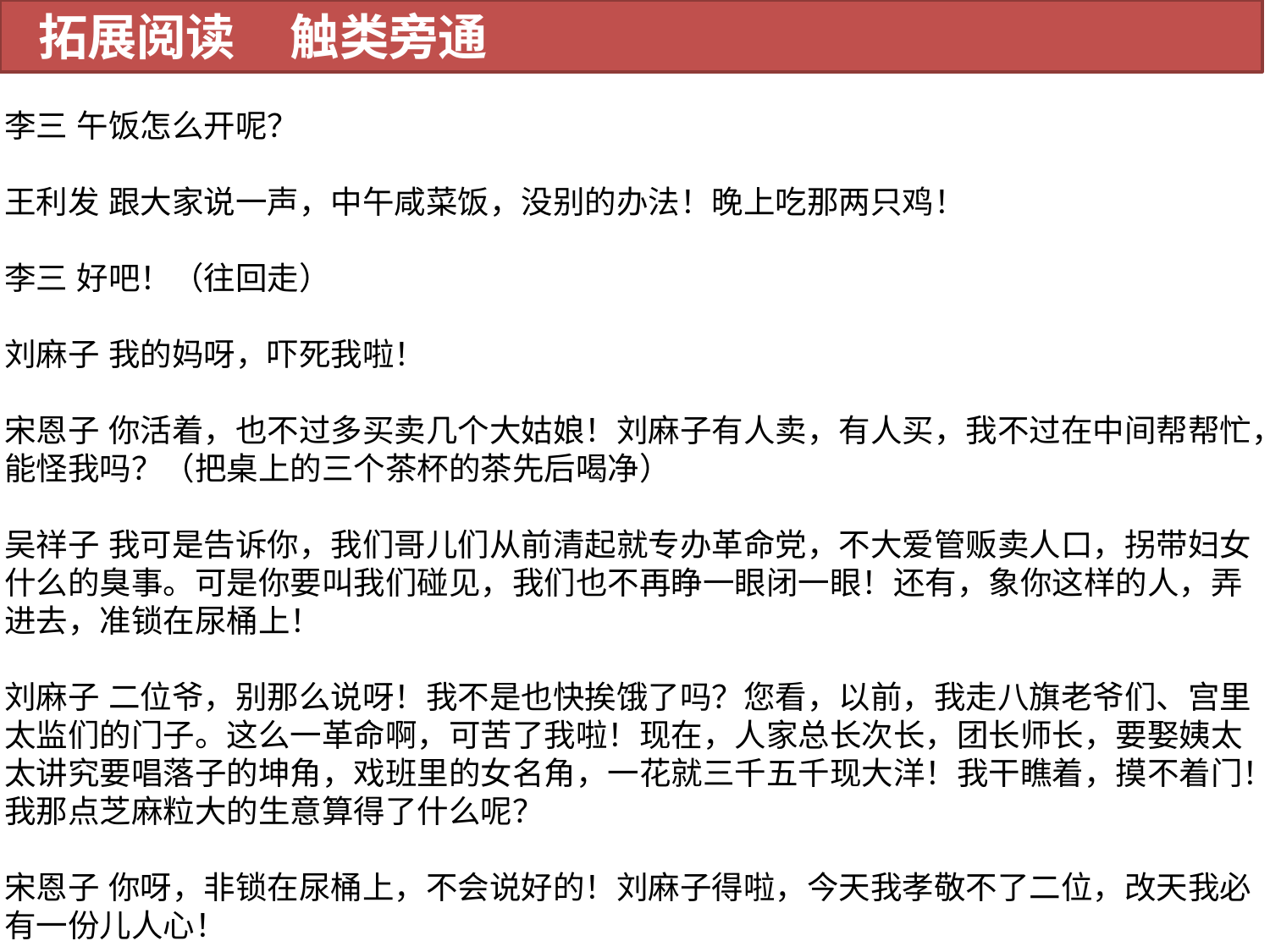

拓展阅读    触类旁通
李三 午饭怎么开呢？

王利发 跟大家说一声，中午咸菜饭，没别的办法！晚上吃那两只鸡！

李三 好吧！（往回走）

刘麻子 我的妈呀，吓死我啦！

宋恩子 你活着，也不过多买卖几个大姑娘！刘麻子有人卖，有人买，我不过在中间帮帮忙，能怪我吗？（把桌上的三个茶杯的茶先后喝净）

吴祥子 我可是告诉你，我们哥儿们从前清起就专办革命党，不大爱管贩卖人口，拐带妇女什么的臭事。可是你要叫我们碰见，我们也不再睁一眼闭一眼！还有，象你这样的人，弄进去，准锁在尿桶上！

刘麻子 二位爷，别那么说呀！我不是也快挨饿了吗？您看，以前，我走八旗老爷们、宫里太监们的门子。这么一革命啊，可苦了我啦！现在，人家总长次长，团长师长，要娶姨太太讲究要唱落子的坤角，戏班里的女名角，一花就三千五千现大洋！我干瞧着，摸不着门！我那点芝麻粒大的生意算得了什么呢？

宋恩子 你呀，非锁在尿桶上，不会说好的！刘麻子得啦，今天我孝敬不了二位，改天我必有一份儿人心！